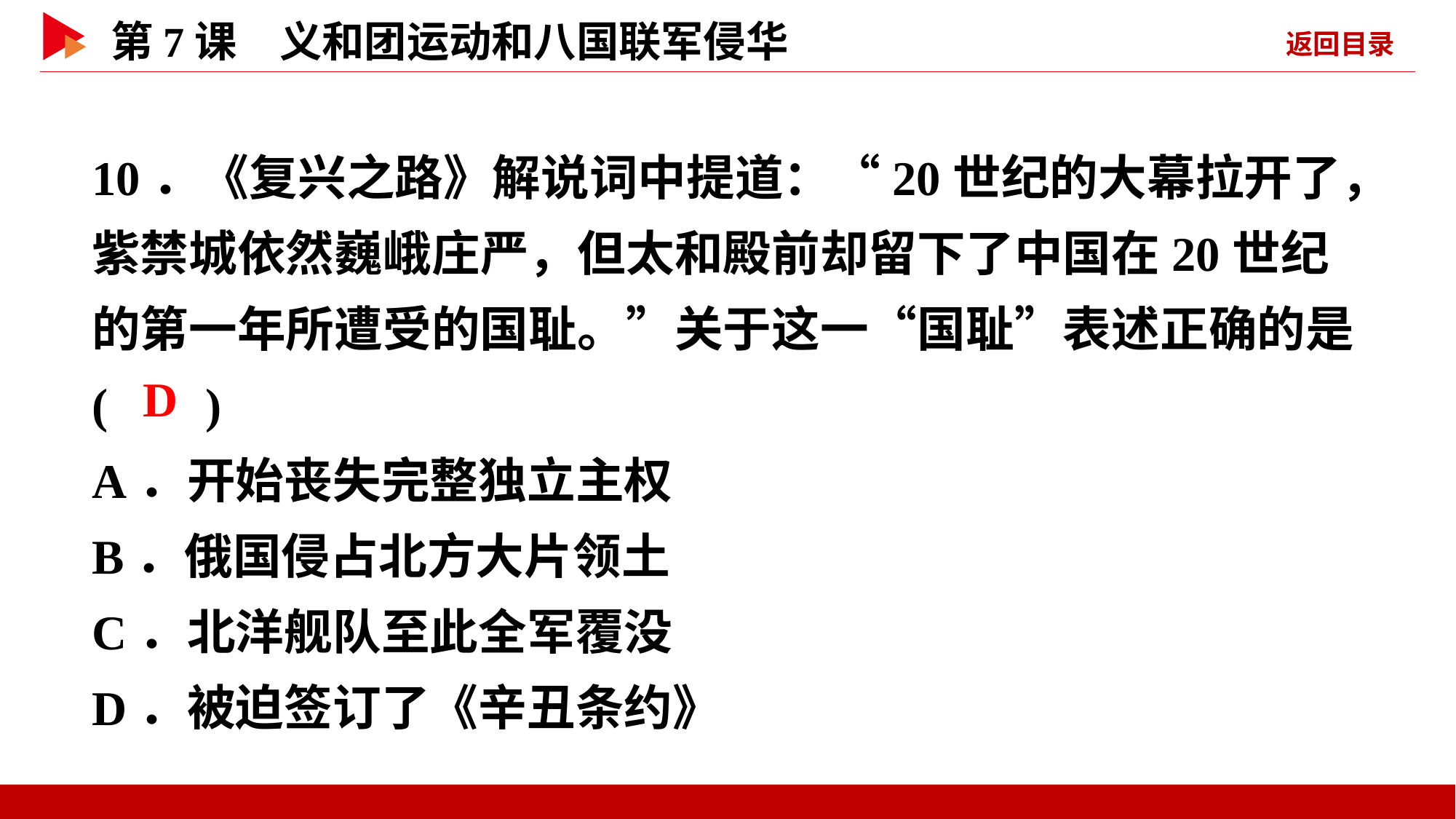

10．《复兴之路》解说词中提道：“20世纪的大幕拉开了，紫禁城依然巍峨庄严，但太和殿前却留下了中国在20世纪的第一年所遭受的国耻。”关于这一“国耻”表述正确的是(        )
A．开始丧失完整独立主权
B．俄国侵占北方大片领土
C．北洋舰队至此全军覆没
D．被迫签订了《辛丑条约》
   D